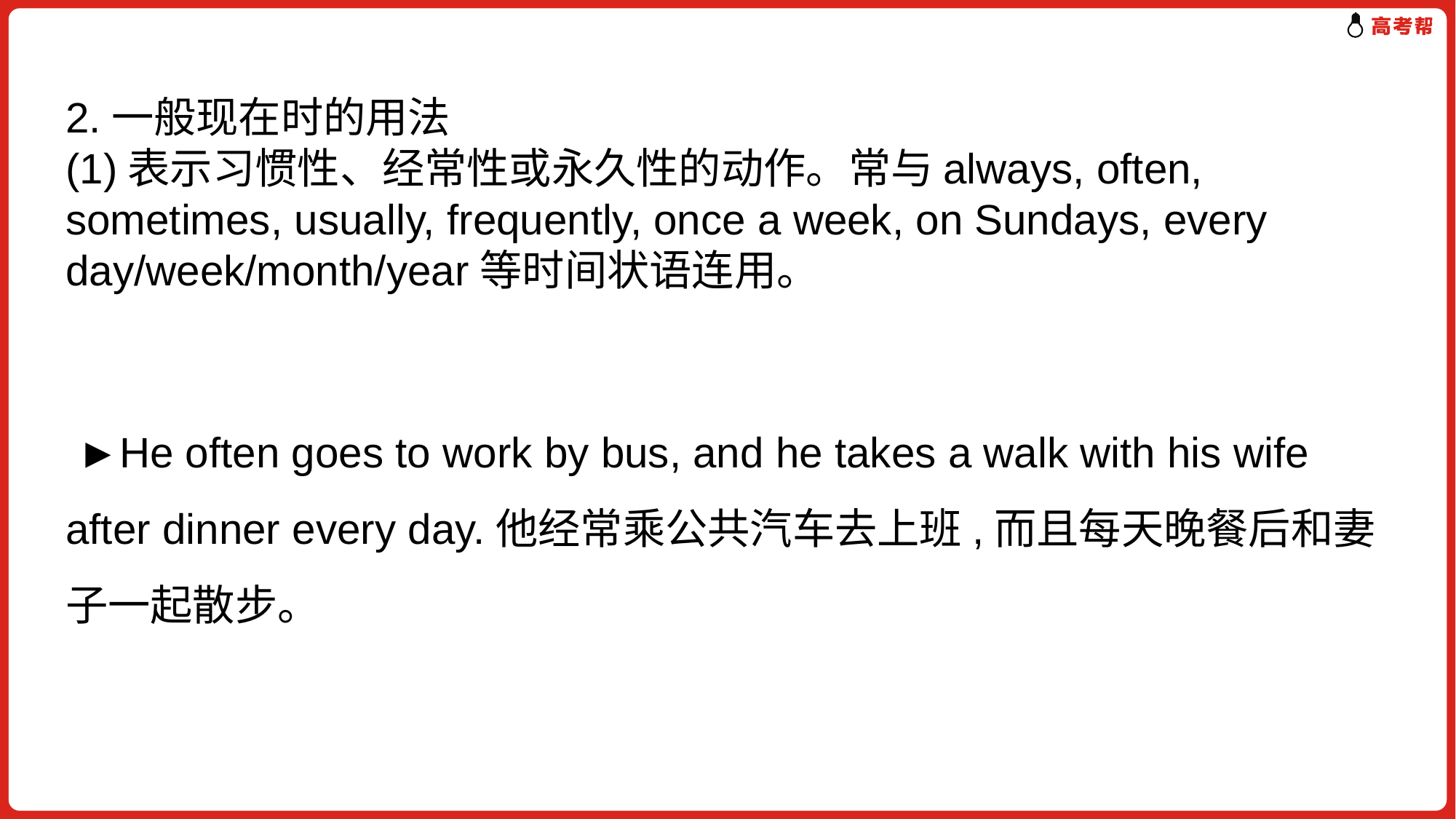

2.一般现在时的用法
(1)表示习惯性、经常性或永久性的动作。常与always, often, sometimes, usually, frequently, once a week, on Sundays, every day/week/month/year等时间状语连用。
 ►He often goes to work by bus, and he takes a walk with his wife after dinner every day.他经常乘公共汽车去上班,而且每天晚餐后和妻子一起散步。